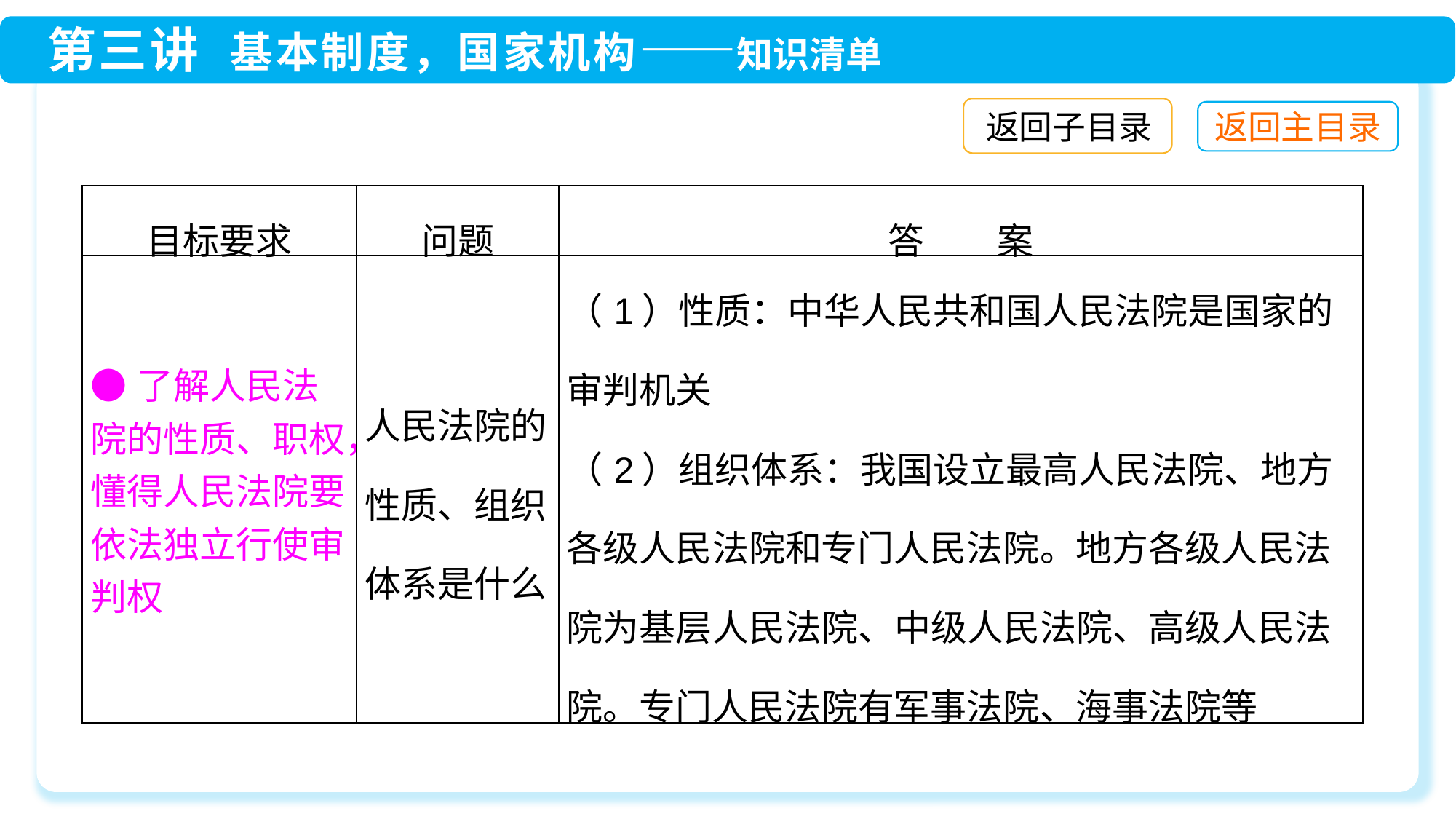

返回子目录
| 目标要求 | 问题 | 答　　案 |
| --- | --- | --- |
| ●了解人民法院的性质、职权，懂得人民法院要依法独立行使审判权 | 人民法院的性质、组织体系是什么 | （1）性质：中华人民共和国人民法院是国家的审判机关 （2）组织体系：我国设立最高人民法院、地方各级人民法院和专门人民法院。地方各级人民法院为基层人民法院、中级人民法院、高级人民法院。专门人民法院有军事法院、海事法院等 |